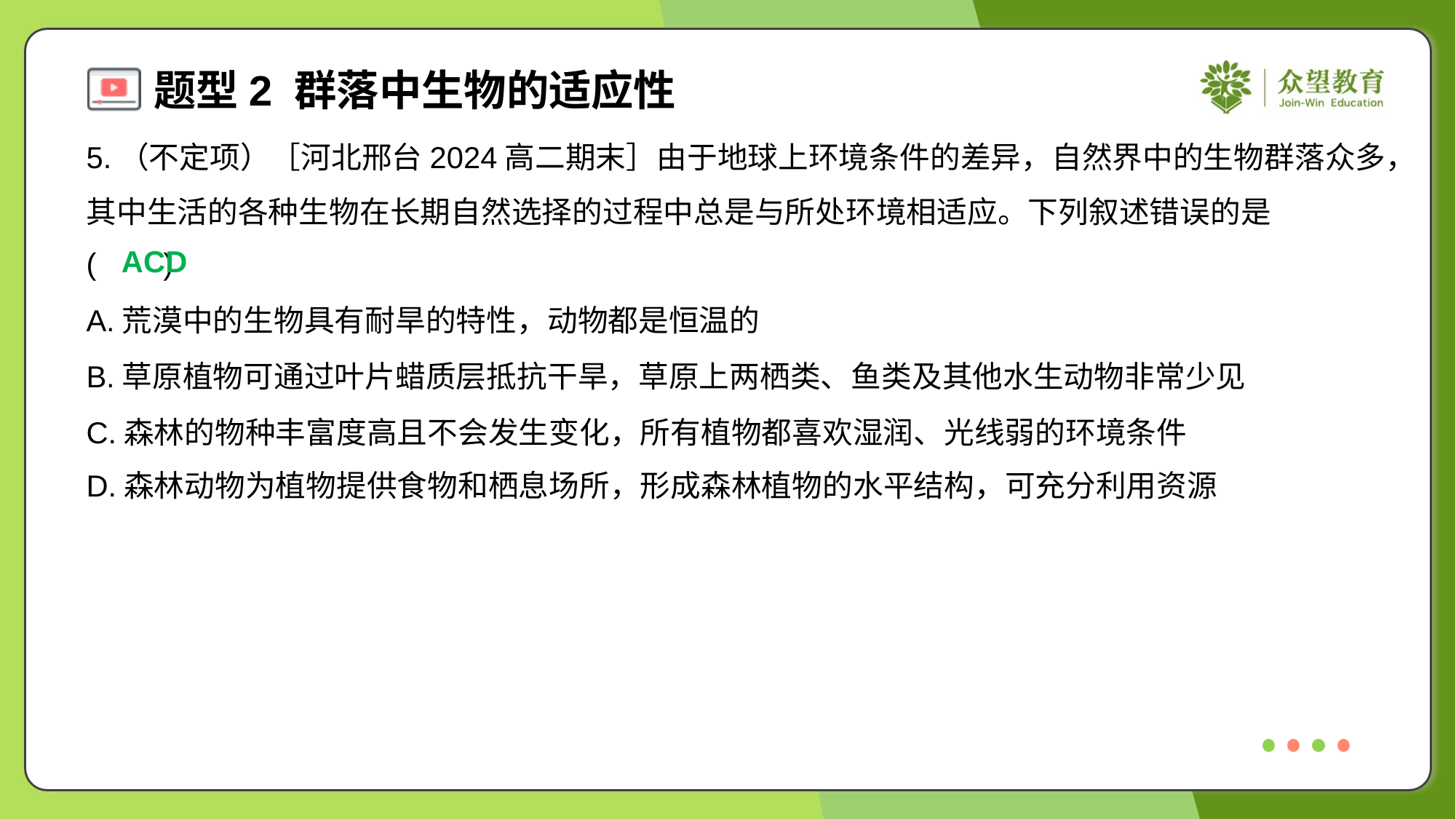

5.（不定项）［河北邢台2024高二期末］由于地球上环境条件的差异，自然界中的生物群落众多，
其中生活的各种生物在长期自然选择的过程中总是与所处环境相适应。下列叙述错误的是
(        )
ACD
A.荒漠中的生物具有耐旱的特性，动物都是恒温的
B.草原植物可通过叶片蜡质层抵抗干旱，草原上两栖类、鱼类及其他水生动物非常少见
C.森林的物种丰富度高且不会发生变化，所有植物都喜欢湿润、光线弱的环境条件
D.森林动物为植物提供食物和栖息场所，形成森林植物的水平结构，可充分利用资源